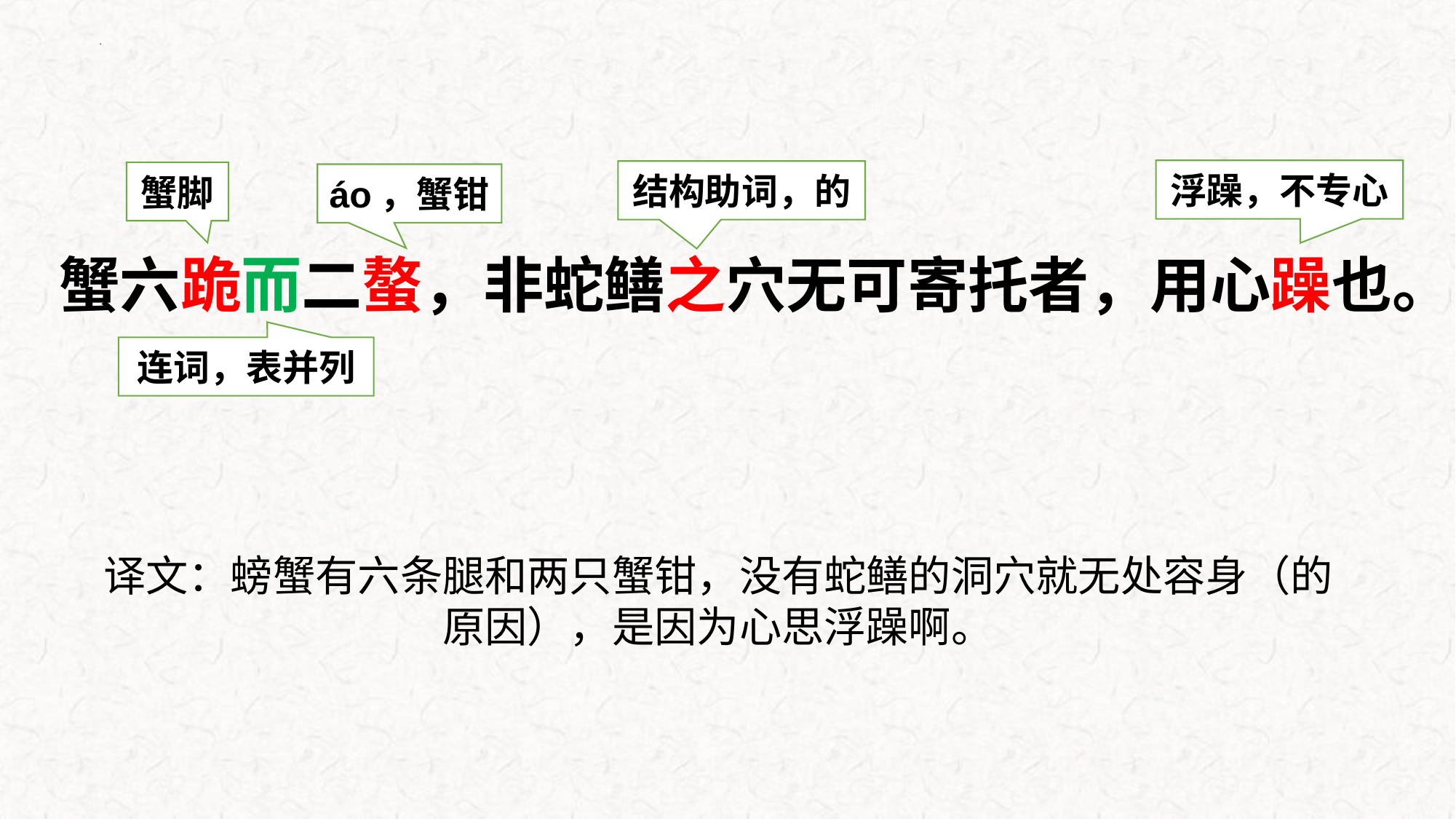

浮躁，不专心
结构助词，的
蟹脚
áo，蟹钳
蟹六跪而二螯，非蛇鳝之穴无可寄托者，用心躁也。
连词，表并列
译文：螃蟹有六条腿和两只蟹钳，没有蛇鳝的洞穴就无处容身（的原因），是因为心思浮躁啊。